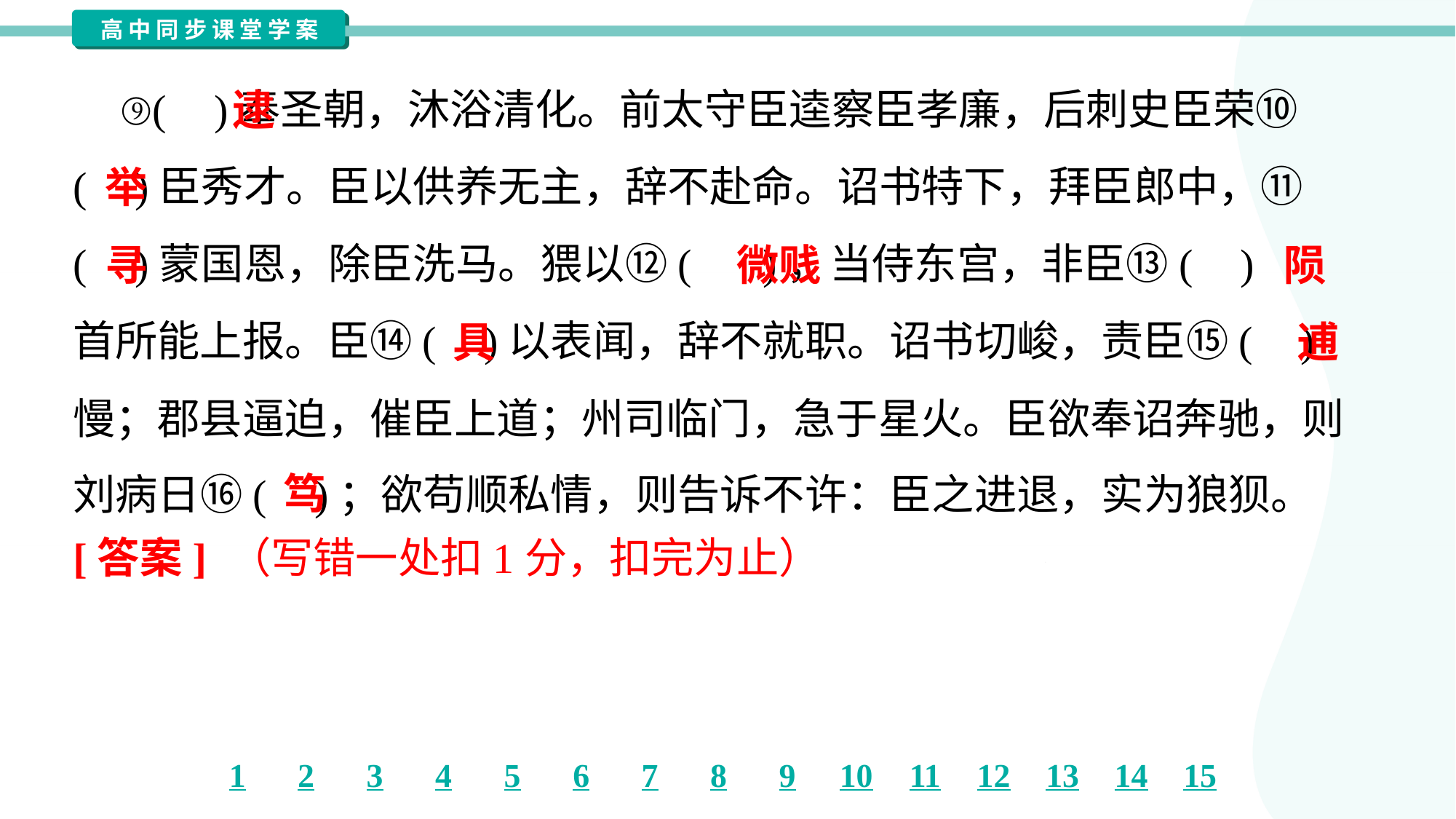

⑨(    )奉圣朝，沐浴清化。前太守臣逵察臣孝廉，后刺史臣荣⑩
(    )臣秀才。臣以供养无主，辞不赴命。诏书特下，拜臣郎中，⑪
(    )蒙国恩，除臣洗马。猥以⑫(      )，当侍东宫，非臣⑬(    )
首所能上报。臣⑭(    )以表闻，辞不就职。诏书切峻，责臣⑮(    )
慢；郡县逼迫，催臣上道；州司临门，急于星火。臣欲奉诏奔驰，则
刘病日⑯(    )；欲苟顺私情，则告诉不许：臣之进退，实为狼狈。#1.2
逮
举
寻
微贱
陨
具
逋
笃
[答案] （写错一处扣1分，扣完为止）